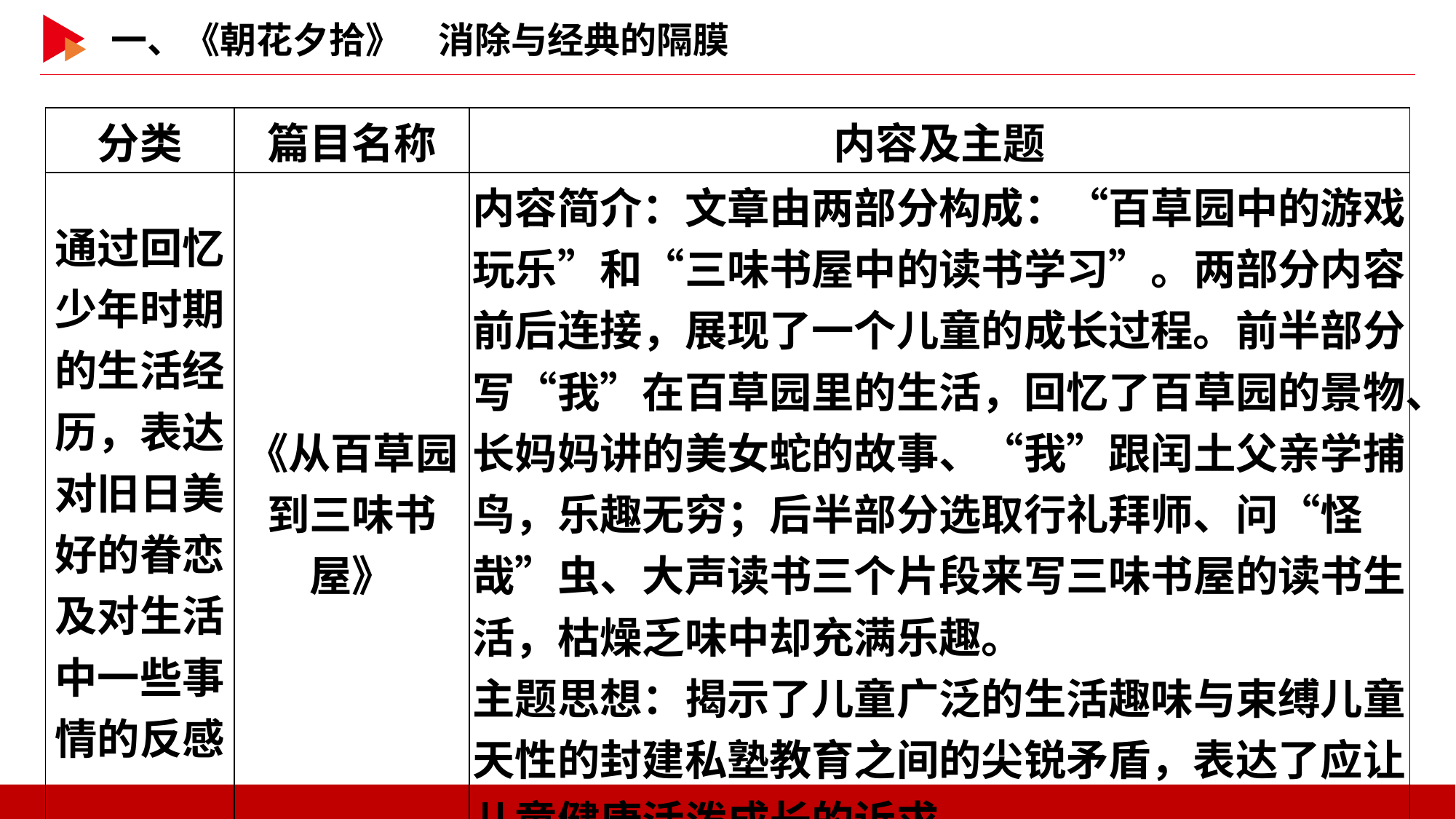

| 分类 | 篇目名称 | 内容及主题 |
| --- | --- | --- |
| 通过回忆少年时期的生活经历，表达对旧日美好的眷恋及对生活中一些事情的反感 | 《从百草园 到三味书屋》 | 内容简介：文章由两部分构成：“百草园中的游戏玩乐”和“三味书屋中的读书学习”。两部分内容前后连接，展现了一个儿童的成长过程。前半部分写“我”在百草园里的生活，回忆了百草园的景物、长妈妈讲的美女蛇的故事、“我”跟闰土父亲学捕鸟，乐趣无穷；后半部分选取行礼拜师、问“怪哉”虫、大声读书三个片段来写三味书屋的读书生活，枯燥乏味中却充满乐趣。 主题思想：揭示了儿童广泛的生活趣味与束缚儿童天性的封建私塾教育之间的尖锐矛盾，表达了应让儿童健康活泼成长的诉求。 |